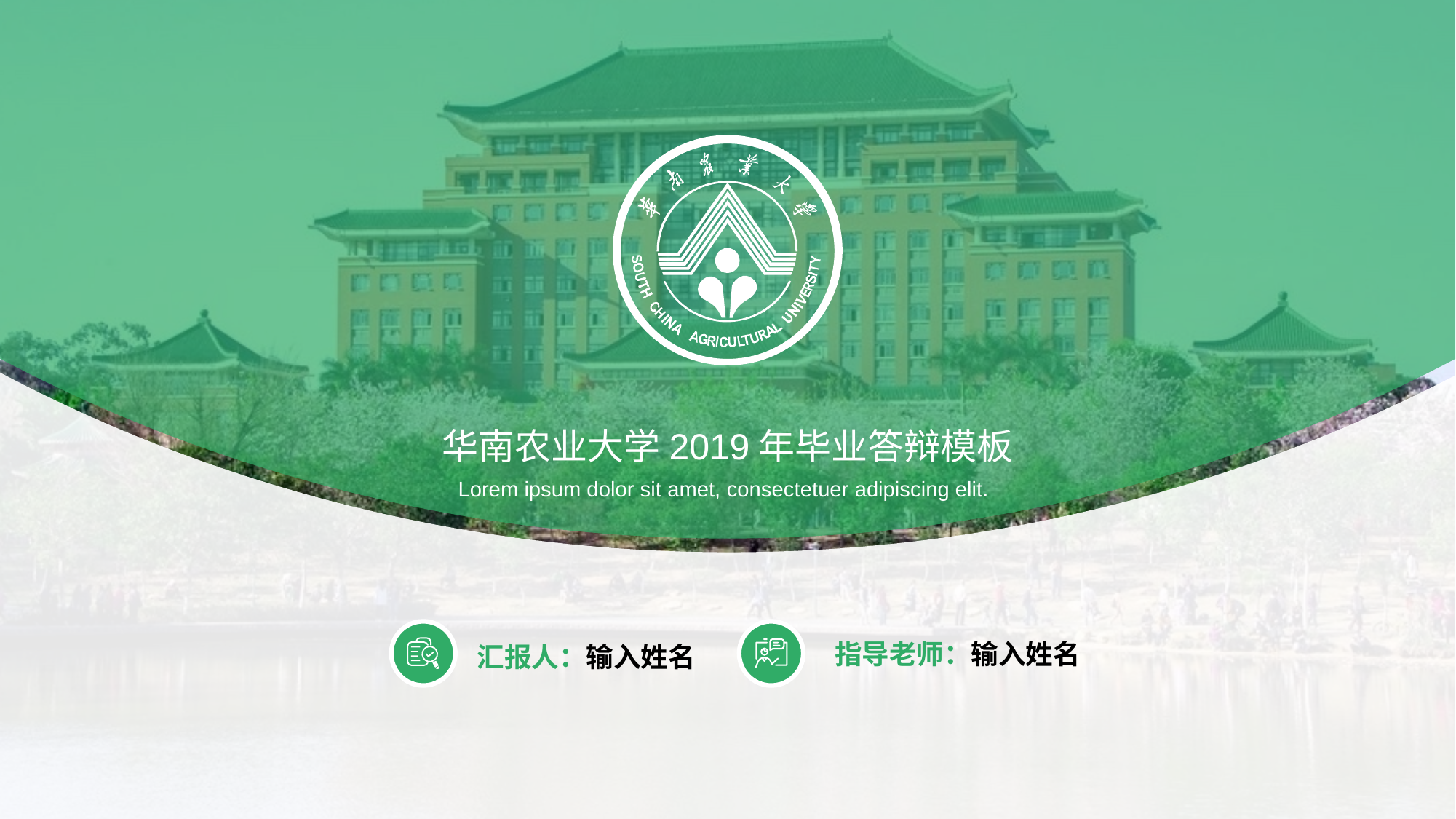

华南农业大学2019年毕业答辩模板
Lorem ipsum dolor sit amet, consectetuer adipiscing elit.

汇报人：输入姓名

指导老师：输入姓名